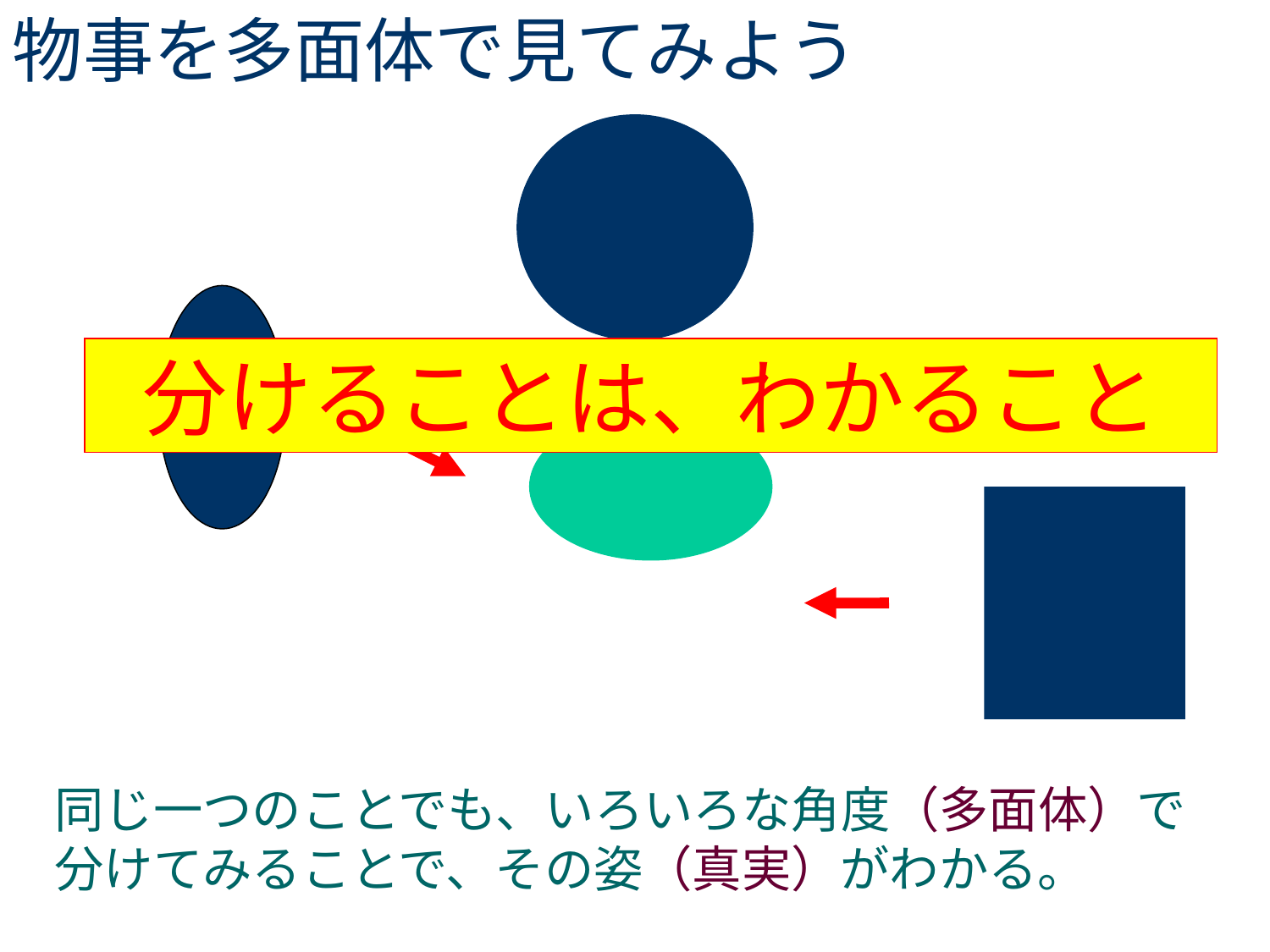

物事を多面体で見てみよう

分けることは、わかること

同じ一つのことでも、いろいろな角度（多面体）で分けてみることで、その姿（真実）がわかる。